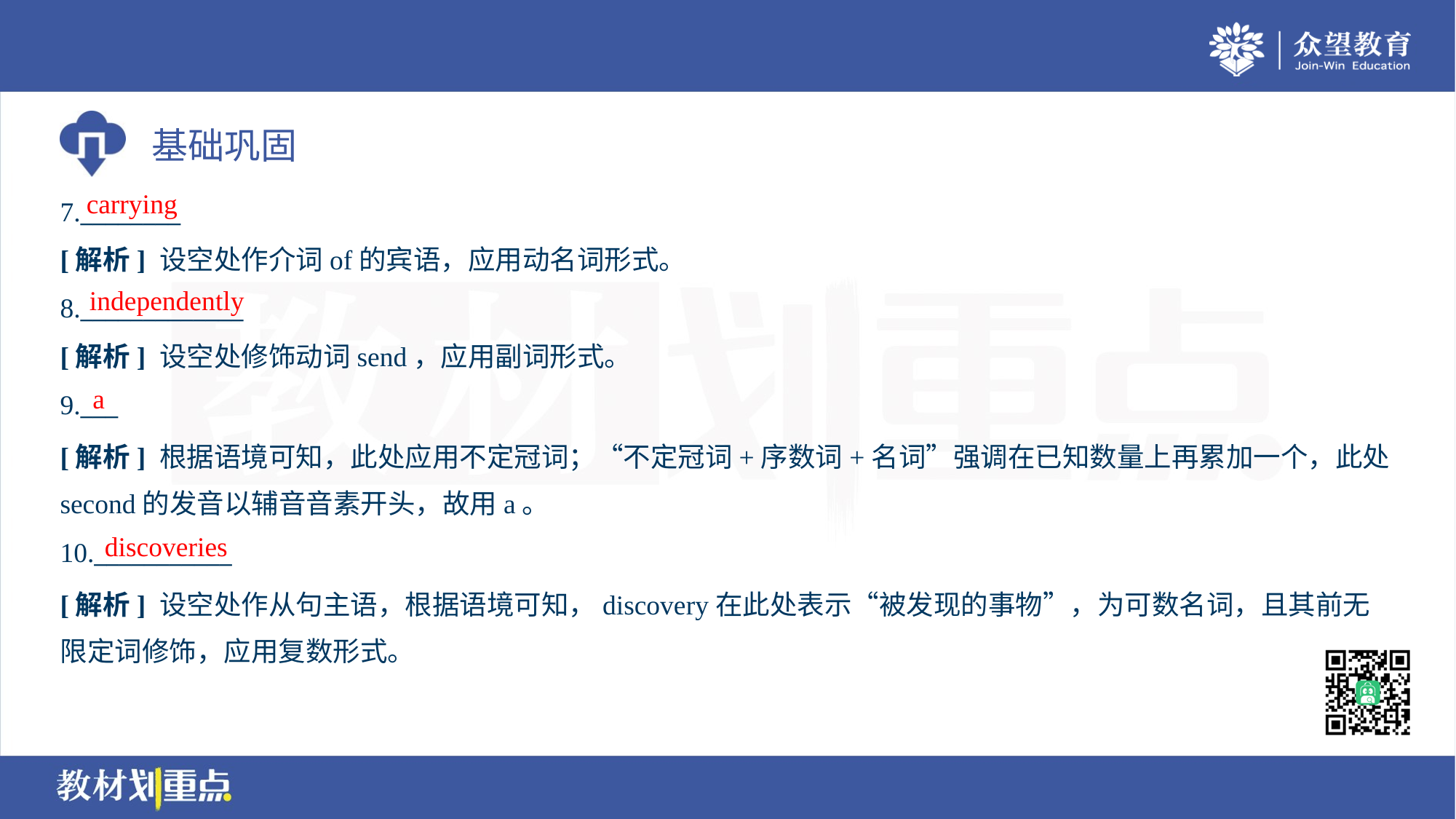

carrying
7.________
[解析] 设空处作介词of的宾语，应用动名词形式。
independently
8._____________
[解析] 设空处修饰动词send，应用副词形式。
a
9.___
[解析] 根据语境可知，此处应用不定冠词；“不定冠词+序数词+名词”强调在已知数量上再累加一个，此处
second的发音以辅音音素开头，故用a。
discoveries
10.___________
[解析] 设空处作从句主语，根据语境可知，discovery在此处表示“被发现的事物”，为可数名词，且其前无
限定词修饰，应用复数形式。